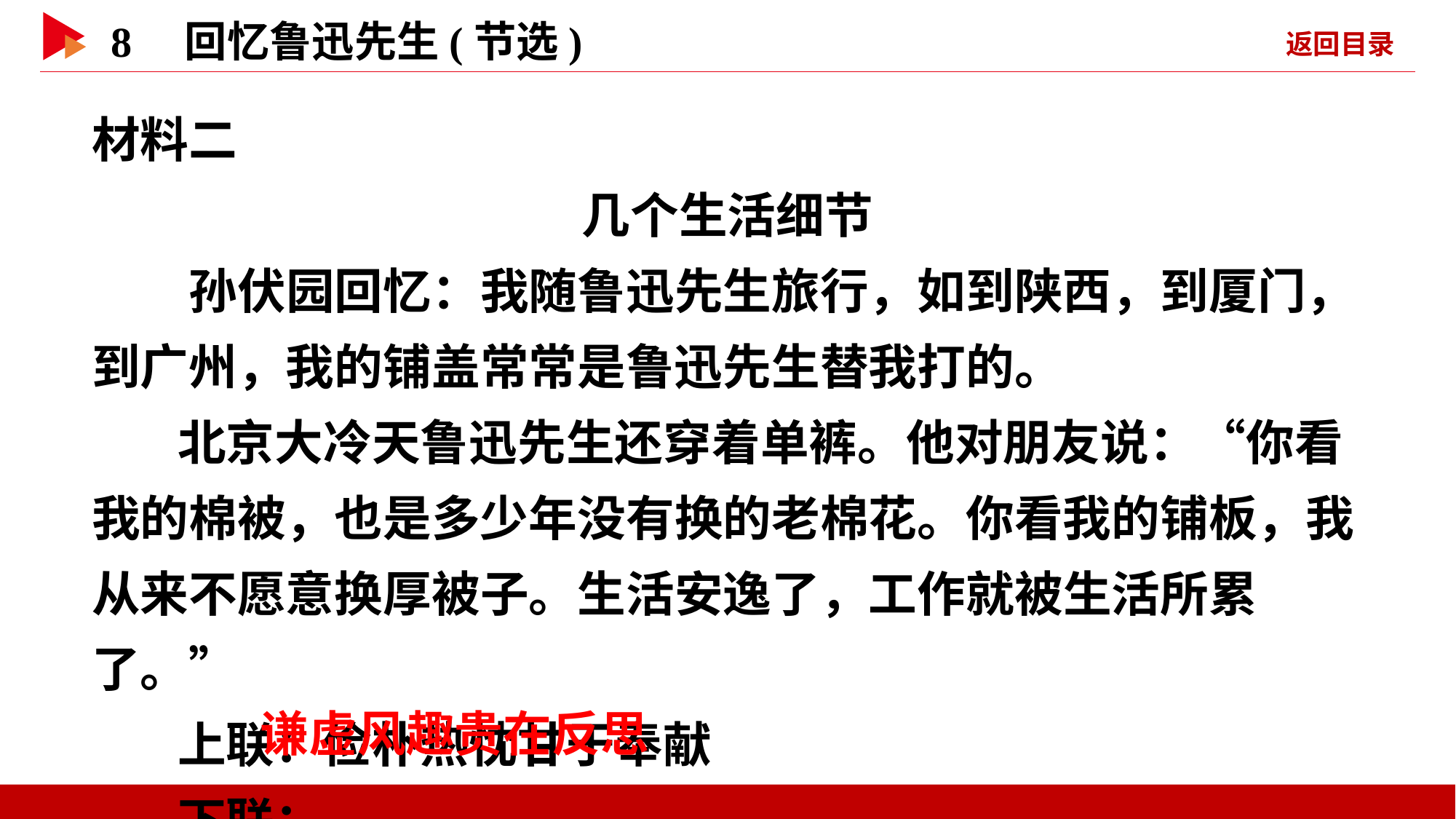

材料二
几个生活细节
　　孙伏园回忆：我随鲁迅先生旅行，如到陕西，到厦门，到广州，我的铺盖常常是鲁迅先生替我打的。
北京大冷天鲁迅先生还穿着单裤。他对朋友说：“你看我的棉被，也是多少年没有换的老棉花。你看我的铺板，我从来不愿意换厚被子。生活安逸了，工作就被生活所累了。”
上联：俭朴热忱甘于奉献
下联：                                   _
 谦虚风趣贵在反思